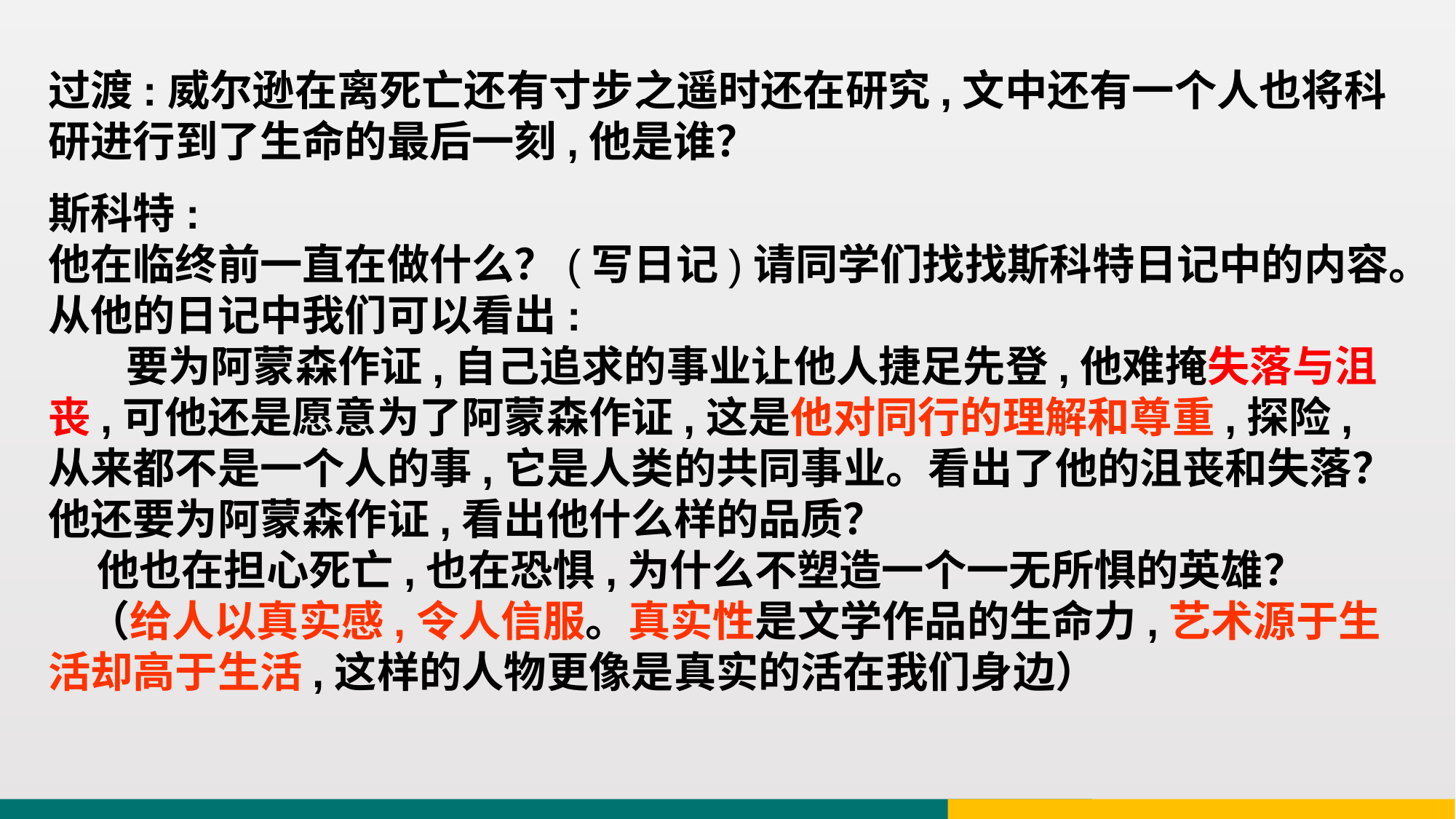

过渡:威尔逊在离死亡还有寸步之遥时还在研究,文中还有一个人也将科研进行到了生命的最后一刻,他是谁？
斯科特:
他在临终前一直在做什么？(写日记)请同学们找找斯科特日记中的内容。
从他的日记中我们可以看出:
       要为阿蒙森作证,自己追求的事业让他人捷足先登,他难掩失落与沮丧,可他还是愿意为了阿蒙森作证,这是他对同行的理解和尊重,探险,从来都不是一个人的事,它是人类的共同事业。看出了他的沮丧和失落？他还要为阿蒙森作证,看出他什么样的品质？
    他也在担心死亡,也在恐惧,为什么不塑造一个一无所惧的英雄？
   （给人以真实感,令人信服。真实性是文学作品的生命力,艺术源于生活却高于生活,这样的人物更像是真实的活在我们身边）